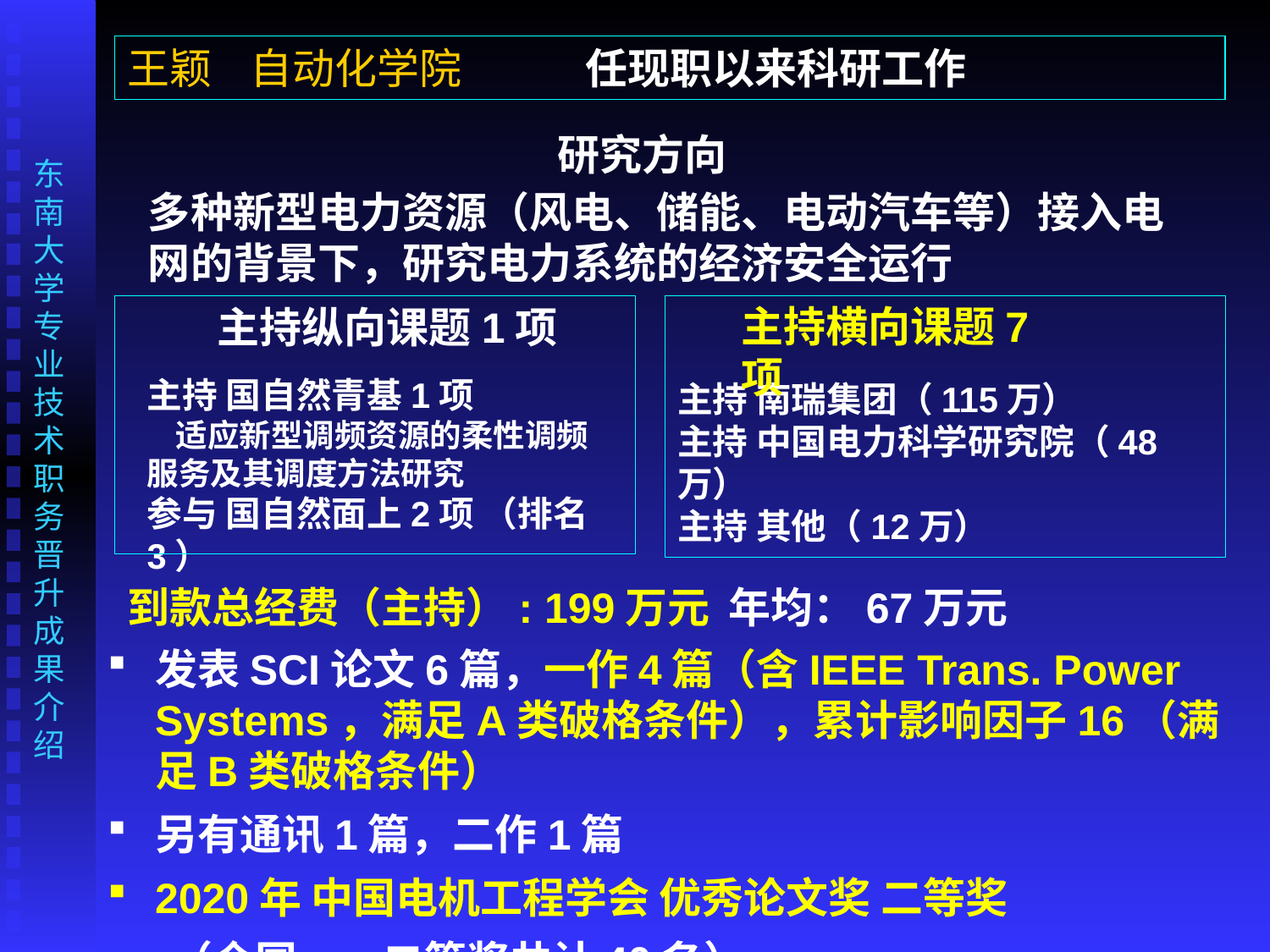

王颖    自动化学院             任现职以来科研工作
研究方向
多种新型电力资源（风电、储能、电动汽车等）接入电网的背景下，研究电力系统的经济安全运行
主持横向课题7项
主持纵向课题1项

主持 国自然青基1项
   适应新型调频资源的柔性调频服务及其调度方法研究
参与 国自然面上2项 （排名3）
主持 南瑞集团（115万）
主持 中国电力科学研究院（48万）
主持 其他（12万）
到款总经费（主持）: 199万元  年均：67万元
发表SCI论文6篇，一作4篇（含IEEE Trans. Power Systems，满足A类破格条件），累计影响因子16（满足B类破格条件）
另有通讯1篇，二作1篇
2020年 中国电机工程学会 优秀论文奖 二等奖
（全国一、二等奖共计40名）